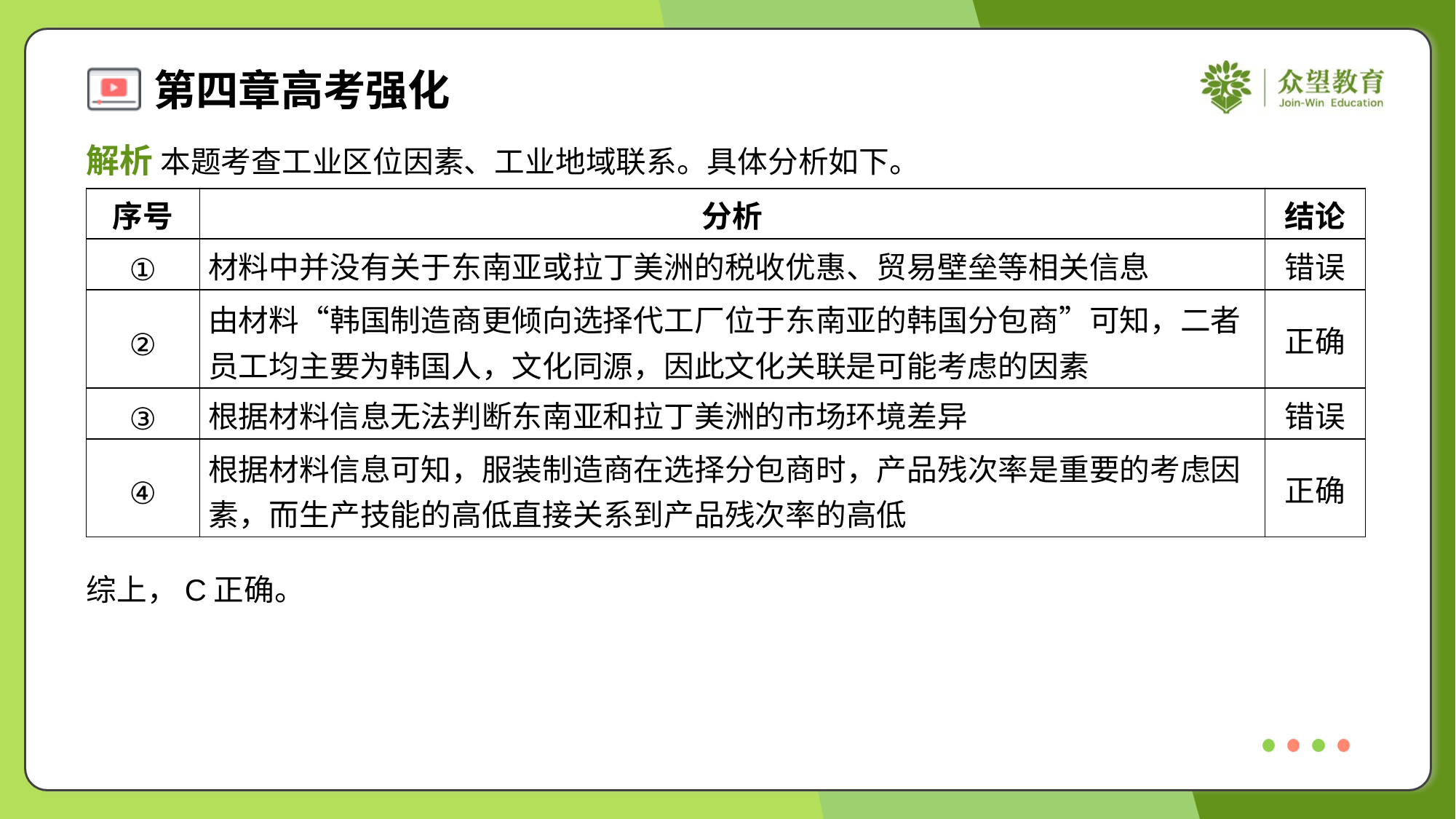

解析 本题考查工业区位因素、工业地域联系。具体分析如下。
| 序号 | 分析 | 结论 |
| --- | --- | --- |
| ① | 材料中并没有关于东南亚或拉丁美洲的税收优惠、贸易壁垒等相关信息 | 错误 |
| ② | 由材料“韩国制造商更倾向选择代工厂位于东南亚的韩国分包商”可知，二者 员工均主要为韩国人，文化同源，因此文化关联是可能考虑的因素 | 正确 |
| ③ | 根据材料信息无法判断东南亚和拉丁美洲的市场环境差异 | 错误 |
| ④ | 根据材料信息可知，服装制造商在选择分包商时，产品残次率是重要的考虑因 素，而生产技能的高低直接关系到产品残次率的高低 | 正确 |
综上，C正确。